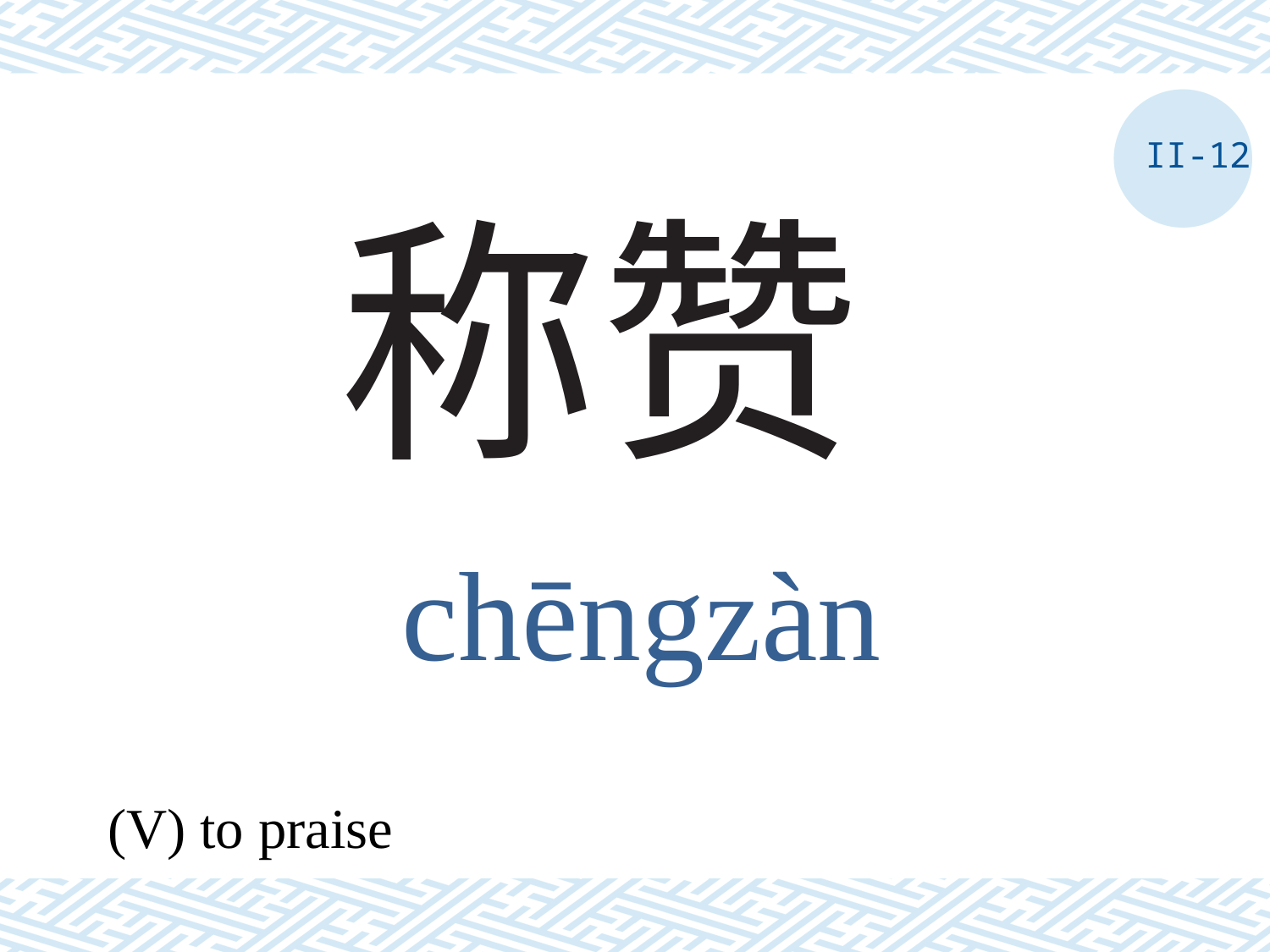

II-12

# 称赞
chēngzàn
(V) to praise